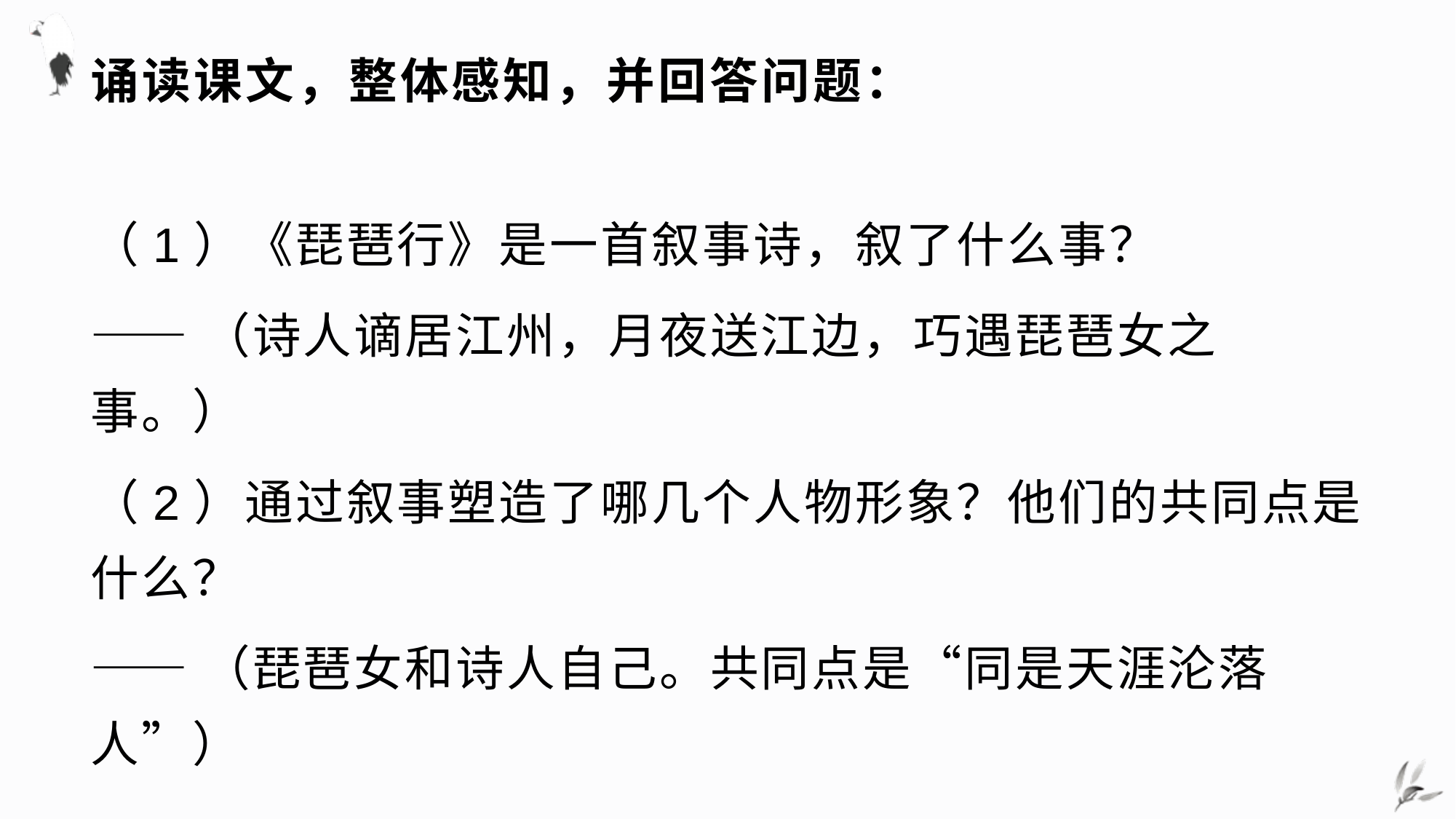

# 诵读课文，整体感知，并回答问题：
（1）《琵琶行》是一首叙事诗，叙了什么事？
——（诗人谪居江州，月夜送江边，巧遇琵琶女之事。）
（2）通过叙事塑造了哪几个人物形象？他们的共同点是什么？
——（琵琶女和诗人自己。共同点是“同是天涯沦落人”）